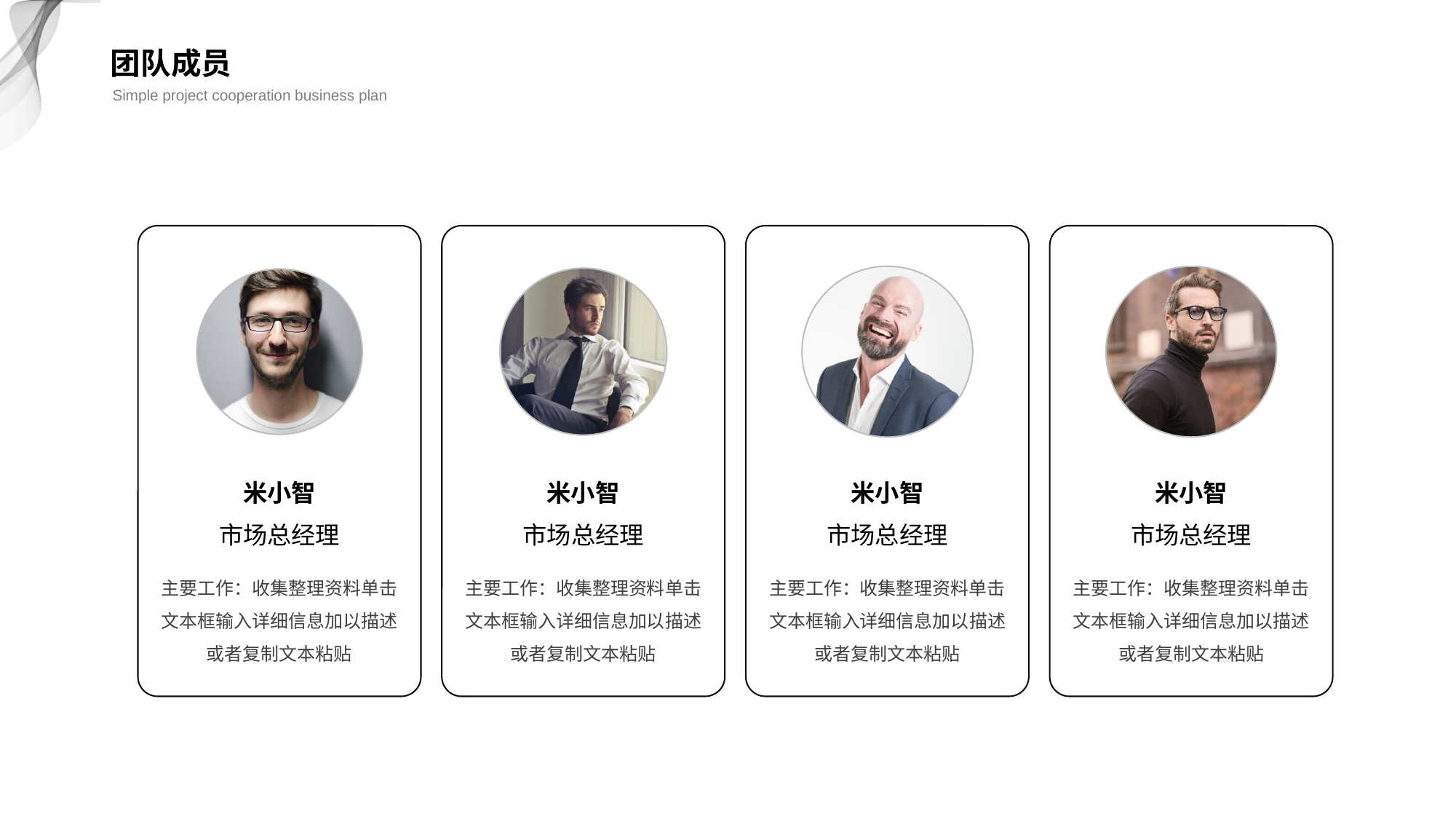

团队成员
Simple project cooperation business plan

米小智
市场总经理
主要工作：收集整理资料单击文本框输入详细信息加以描述或者复制文本粘贴

米小智
市场总经理
主要工作：收集整理资料单击文本框输入详细信息加以描述或者复制文本粘贴

米小智
市场总经理
主要工作：收集整理资料单击文本框输入详细信息加以描述或者复制文本粘贴

米小智
市场总经理
主要工作：收集整理资料单击文本框输入详细信息加以描述或者复制文本粘贴